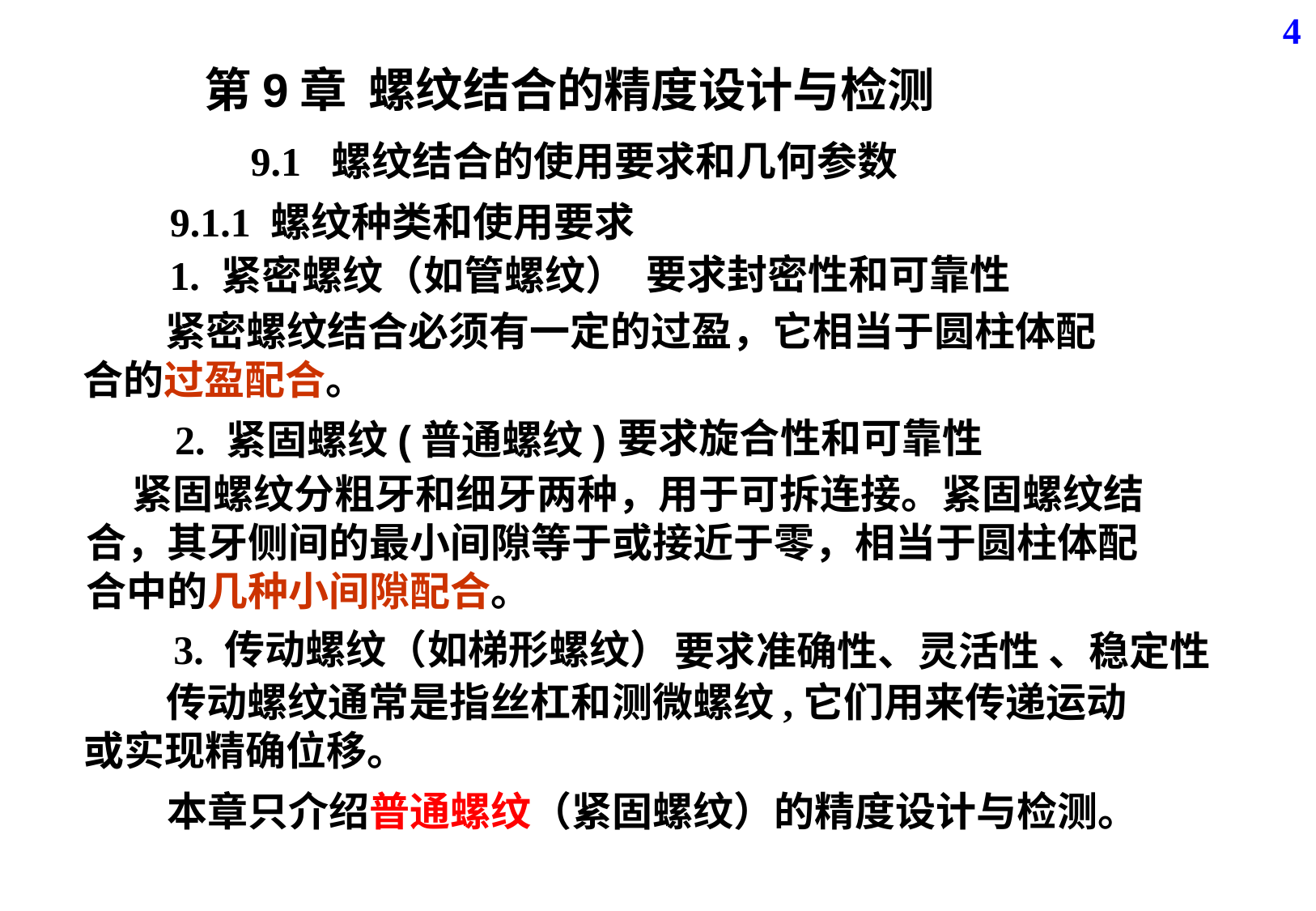

4
第9章  螺纹结合的精度设计与检测
9.1  螺纹结合的使用要求和几何参数
9.1.1 螺纹种类和使用要求
要求封密性和可靠性
1. 紧密螺纹（如管螺纹）
        紧密螺纹结合必须有一定的过盈，它相当于圆柱体配合的过盈配合。
要求旋合性和可靠性
2. 紧固螺纹(普通螺纹)
    紧固螺纹分粗牙和细牙两种，用于可拆连接。紧固螺纹结合，其牙侧间的最小间隙等于或接近于零，相当于圆柱体配合中的几种小间隙配合。
3. 传动螺纹（如梯形螺纹）
要求准确性、灵活性 、稳定性
        传动螺纹通常是指丝杠和测微螺纹,它们用来传递运动或实现精确位移。
本章只介绍普通螺纹（紧固螺纹）的精度设计与检测。